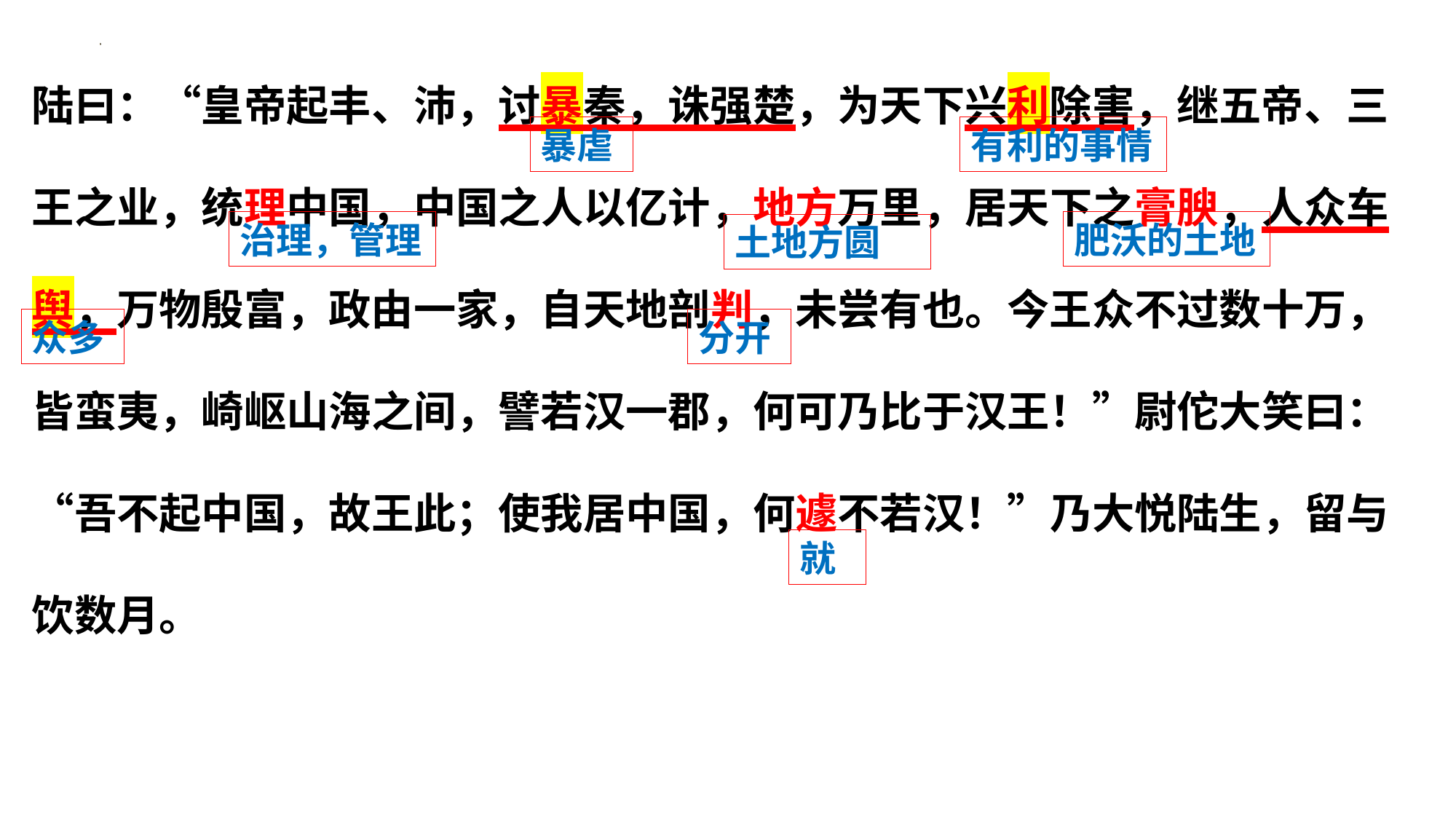

陆曰：“皇帝起丰、沛，讨暴秦，诛强楚，为天下兴利除害，继五帝、三王之业，统理中国，中国之人以亿计，地方万里，居天下之膏腴，人众车舆，万物殷富，政由一家，自天地剖判，未尝有也。今王众不过数十万，皆蛮夷，崎岖山海之间，譬若汉一郡，何可乃比于汉王！”尉佗大笑曰：“吾不起中国，故王此；使我居中国，何遽不若汉！”乃大悦陆生，留与饮数月。
有利的事情
暴虐
肥沃的土地
治理，管理
土地方圆
众多
分开
就